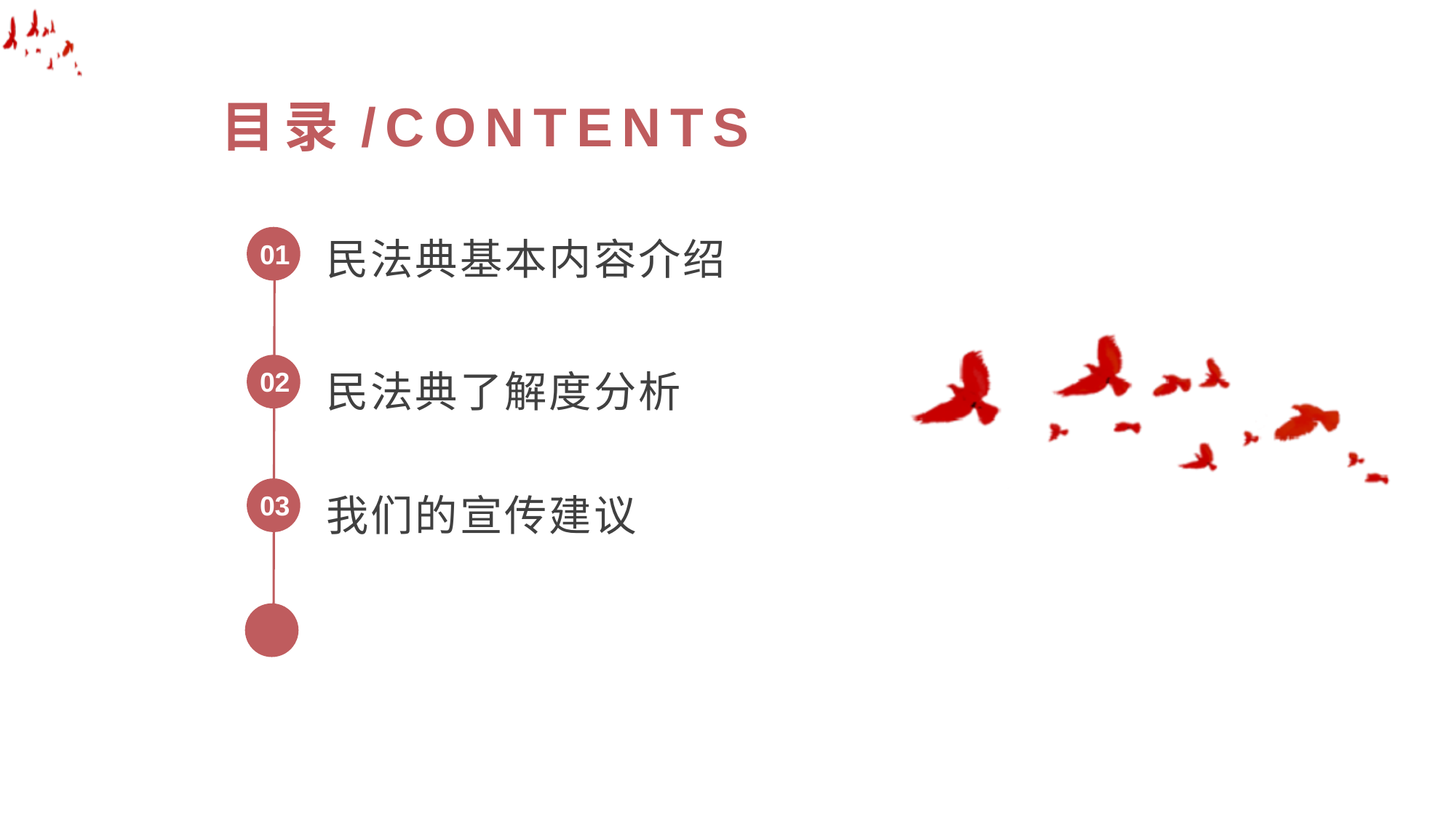

目录/CONTENTS
民法典基本内容介绍

01

02
民法典了解度分析

03
我们的宣传建议